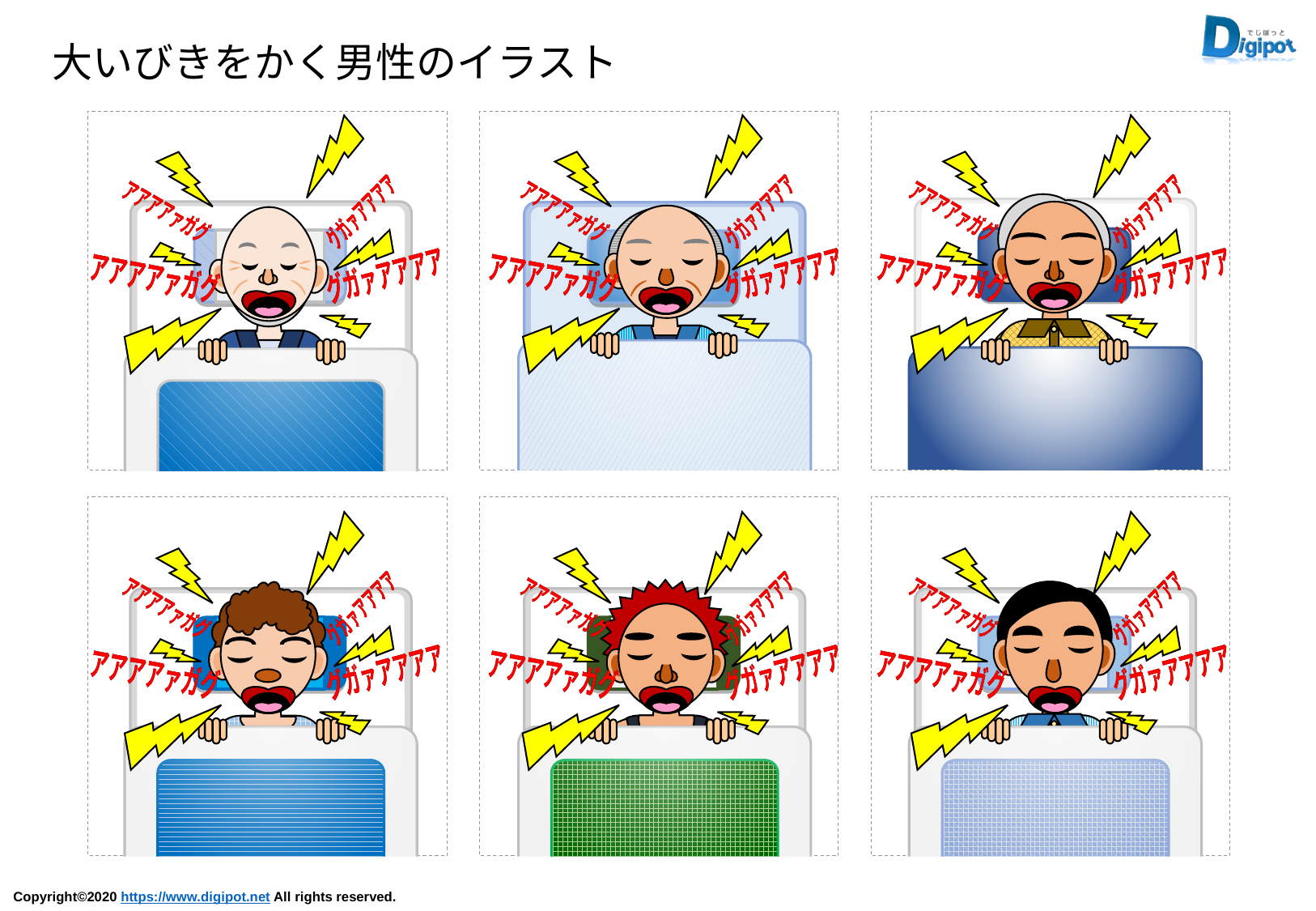

大いびきをかく男性のイラスト

グガァアアアア
グガァアアアア

グガァアアアア
グガァアアアア

アアアアァガグ
アアアアァガグ

アアアアァガグ
アアアアァガグ

グガァアアアア
グガァアアアア

グガァアアアア
グガァアアアア

アアアアァガグ
アアアアァガグ

アアアアァガグ
アアアアァガグ

グガァアアアア
グガァアアアア

グガァアアアア
グガァアアアア

アアアアァガグ
アアアアァガグ

アアアアァガグ
アアアアァガグ

グガァアアアア
グガァアアアア

グガァアアアア
グガァアアアア

アアアアァガグ
アアアアァガグ

アアアアァガグ
アアアアァガグ

グガァアアアア
グガァアアアア

グガァアアアア
グガァアアアア

アアアアァガグ
アアアアァガグ

アアアアァガグ
アアアアァガグ

グガァアアアア
グガァアアアア

グガァアアアア
グガァアアアア

アアアアァガグ
アアアアァガグ

アアアアァガグ
アアアアァガグ